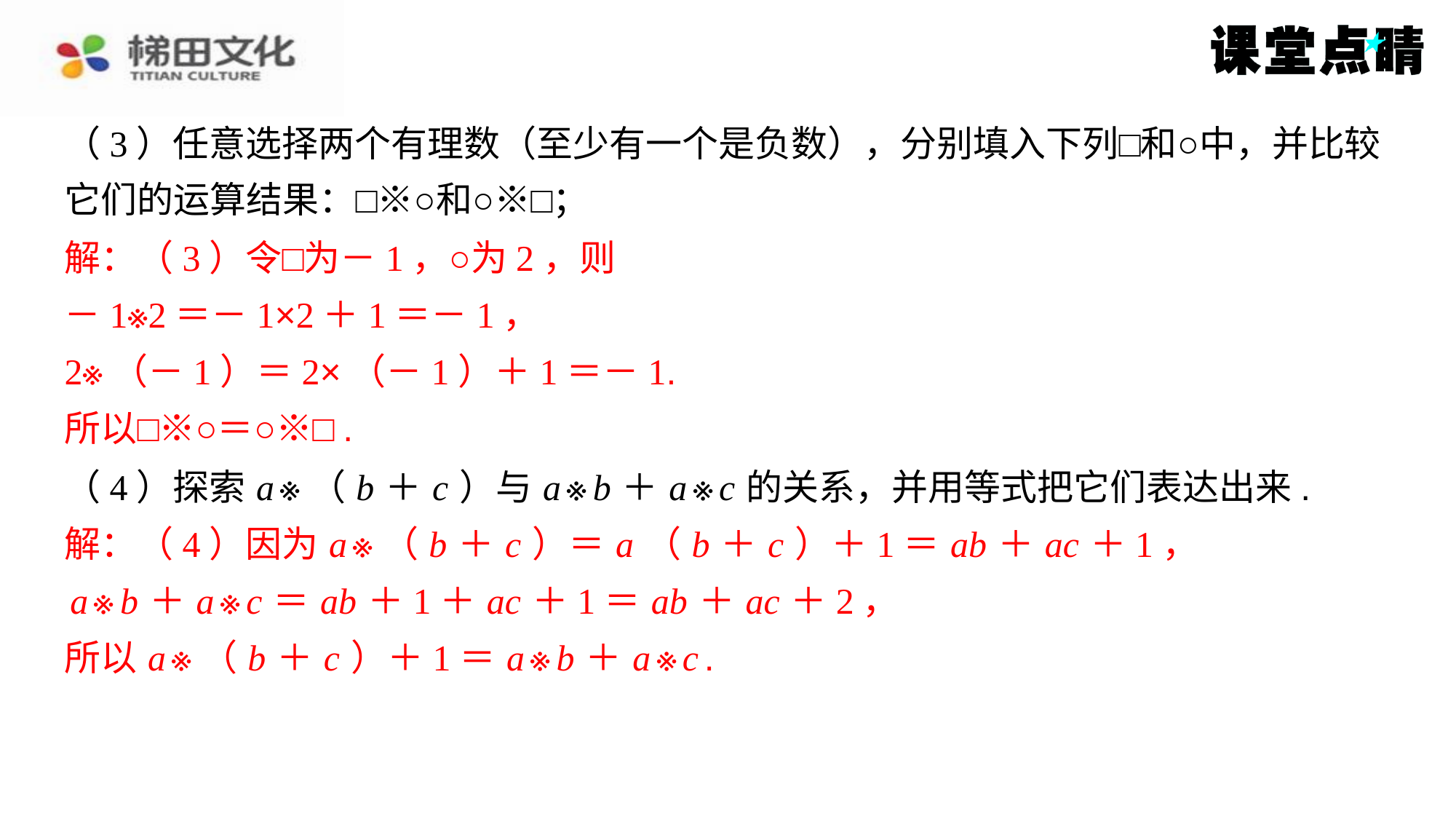

（3）任意选择两个有理数（至少有一个是负数），分别填入下列□和○中，并比较
它们的运算结果：□※○和○※□；
解：（3）令□为－1，○为2，则
解：（3）令□为－1，○为2，则
－1※2＝－1×2＋1＝－1，
2※（－1）＝2×（－1）＋1＝－1.
所以□※○＝○※□.
－1※2＝－1×2＋1＝－1，
2※（－1）＝2×（－1）＋1＝－1.
所以□※○＝○※□.
（4）探索 a ※（ b ＋ c ）与 a ※ b ＋ a ※ c 的关系，并用等式把它们表达出来.
解：（4）因为 a ※（ b ＋ c ）＝ a （ b ＋ c ）＋1＝ ab ＋ ac ＋1，
解：（4）因为 a ※（ b ＋ c ）＝ a （ b ＋ c ）＋1＝ ab ＋ ac ＋1，
 a ※ b ＋ a ※ c ＝ ab ＋1＋ ac ＋1＝ ab ＋ ac ＋2，
所以 a ※（ b ＋ c ）＋1＝ a ※ b ＋ a ※ c .
a ※ b ＋ a ※ c ＝ ab ＋1＋ ac ＋1＝ ab ＋ ac ＋2，
所以 a ※（ b ＋ c ）＋1＝ a ※ b ＋ a ※ c .